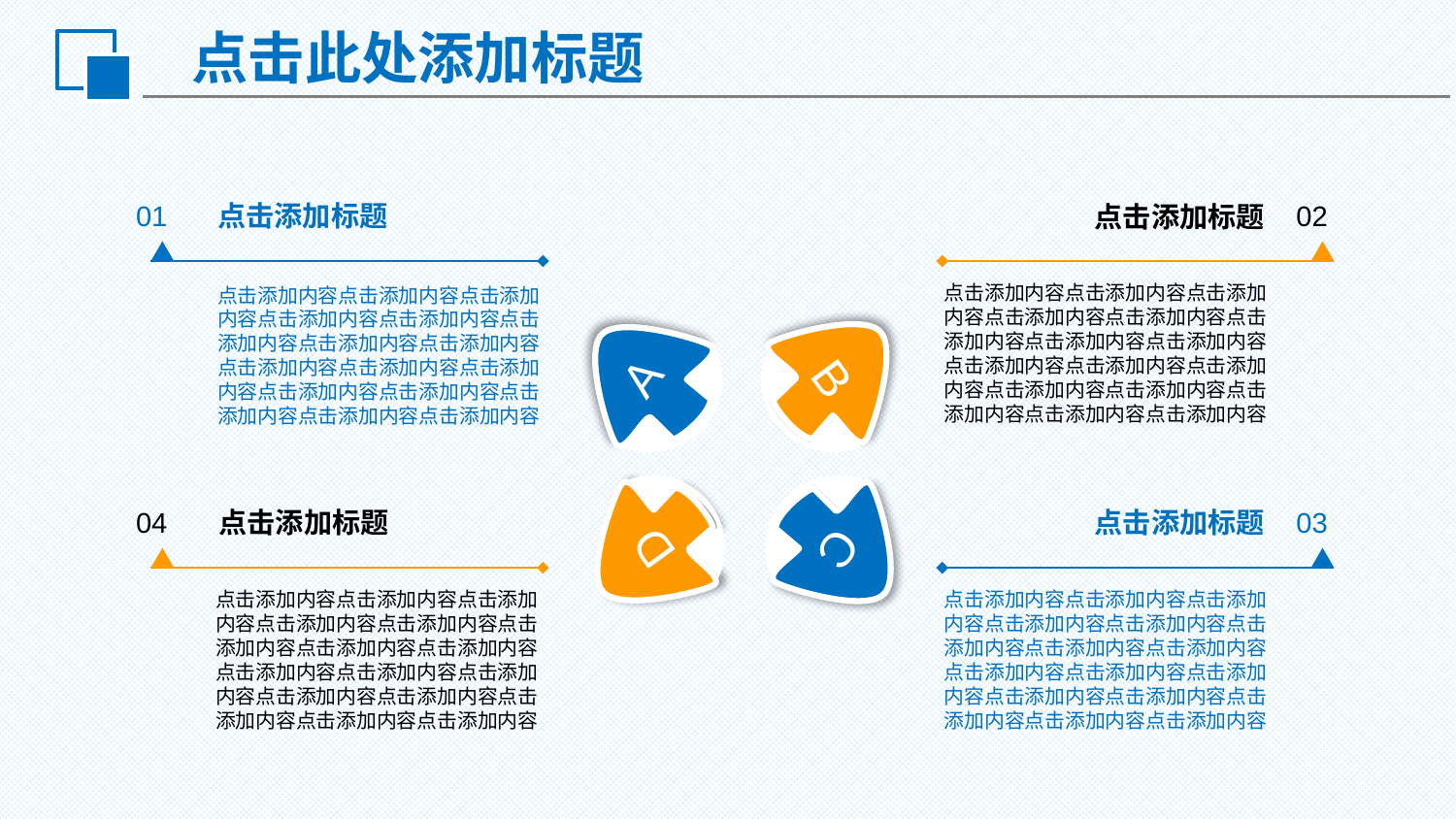

点击此处添加标题

01
点击添加标题

点击添加内容点击添加内容点击添加内容点击添加内容点击添加内容点击添加内容点击添加内容点击添加内容点击添加内容点击添加内容点击添加内容点击添加内容点击添加内容点击添加内容点击添加内容点击添加内容
02
点击添加标题

点击添加内容点击添加内容点击添加内容点击添加内容点击添加内容点击添加内容点击添加内容点击添加内容点击添加内容点击添加内容点击添加内容点击添加内容点击添加内容点击添加内容点击添加内容点击添加内容

B

A

D

C
04
点击添加标题

点击添加内容点击添加内容点击添加内容点击添加内容点击添加内容点击添加内容点击添加内容点击添加内容点击添加内容点击添加内容点击添加内容点击添加内容点击添加内容点击添加内容点击添加内容点击添加内容
点击添加标题
03

点击添加内容点击添加内容点击添加内容点击添加内容点击添加内容点击添加内容点击添加内容点击添加内容点击添加内容点击添加内容点击添加内容点击添加内容点击添加内容点击添加内容点击添加内容点击添加内容